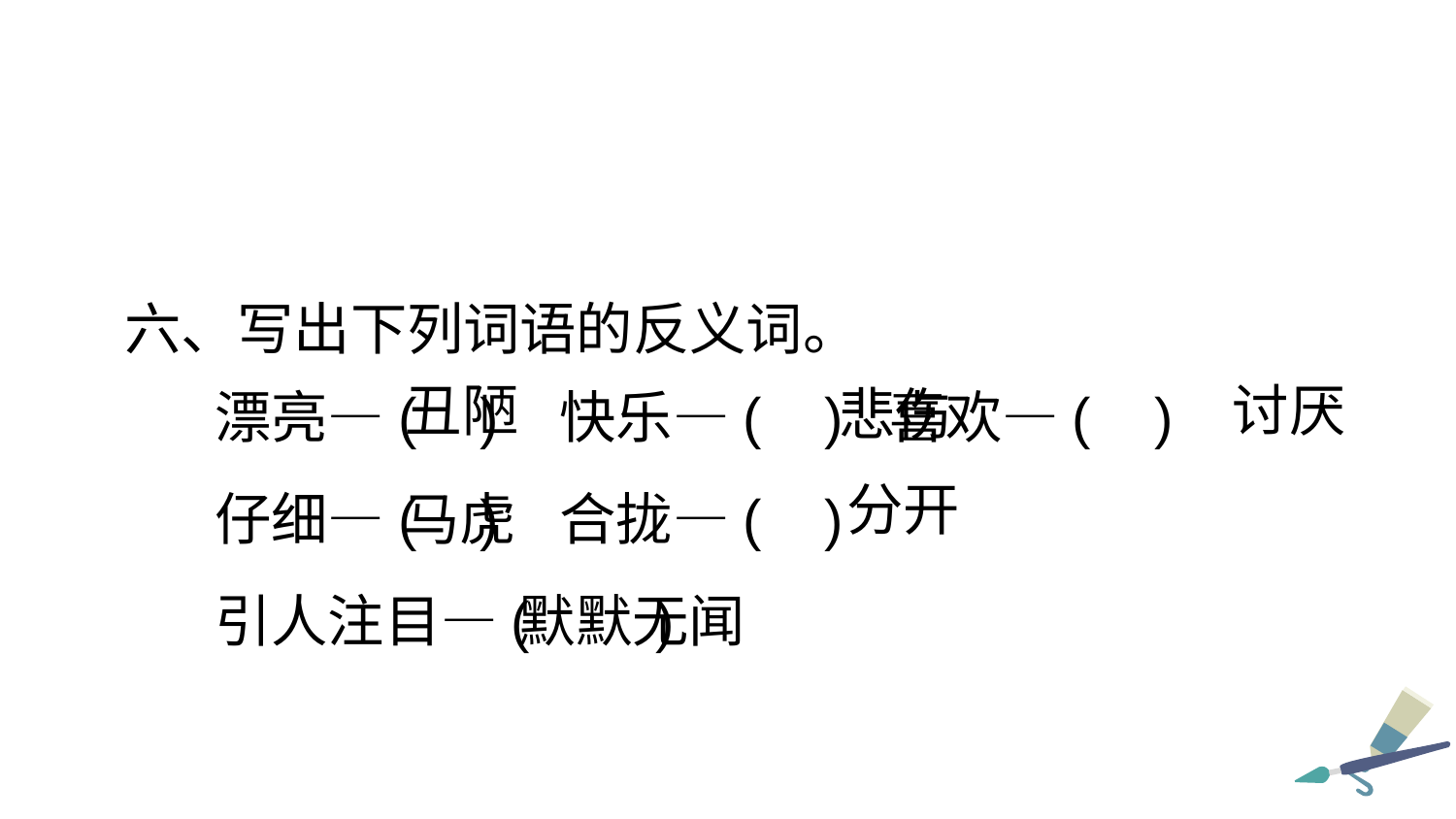

六、写出下列词语的反义词。
漂亮—(    )   快乐—(    )  喜欢—(    )
仔细—(    )   合拢—(    )
引人注目—(        )
丑陋
讨厌
悲伤
分开
马虎
默默无闻